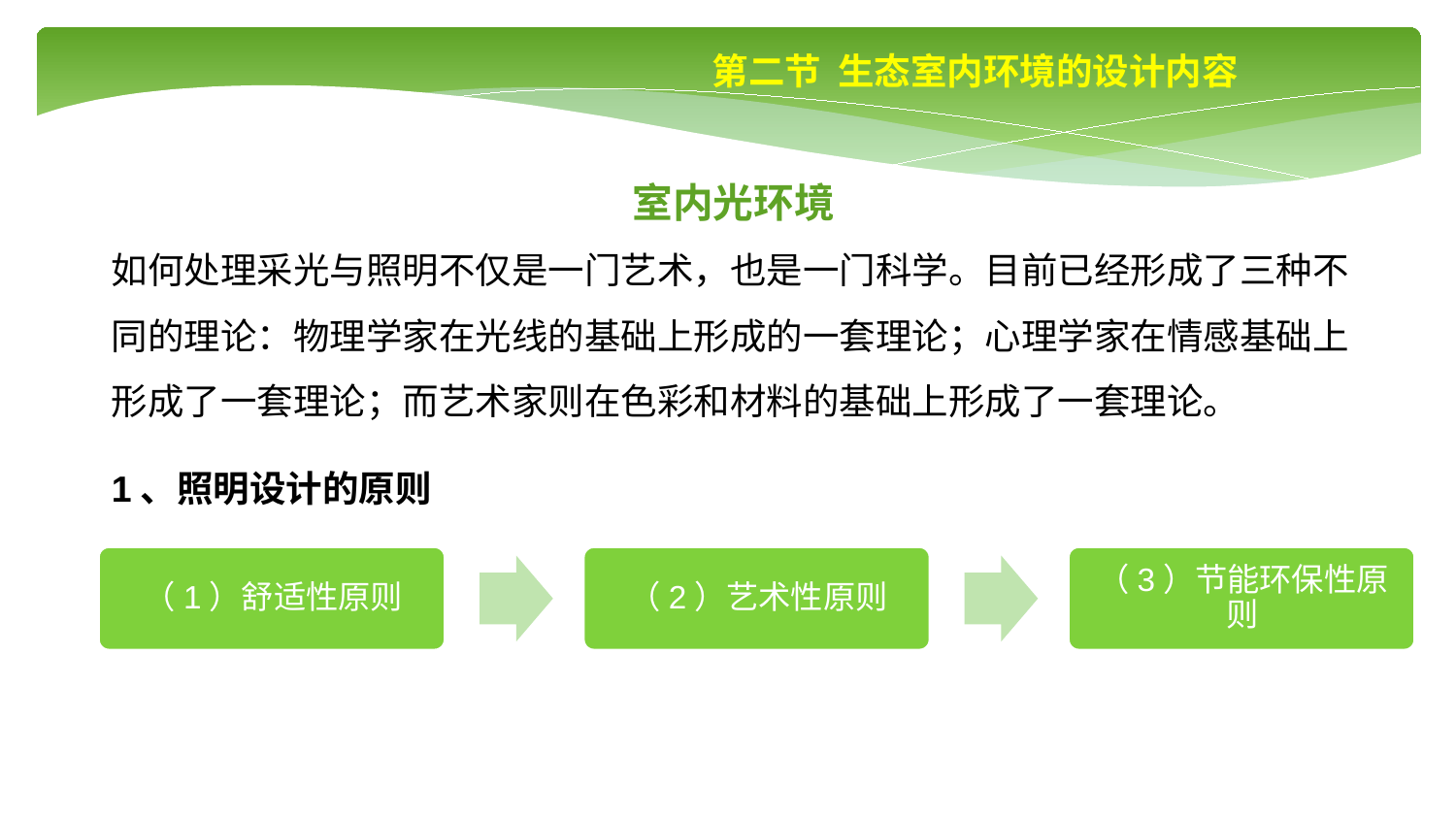

第二节  生态室内环境的设计内容
室内光环境
如何处理采光与照明不仅是一门艺术，也是一门科学。目前已经形成了三种不同的理论：物理学家在光线的基础上形成的一套理论；心理学家在情感基础上形成了一套理论；而艺术家则在色彩和材料的基础上形成了一套理论。

1、照明设计的原则
（1）舒适性原则

（2）艺术性原则

（3）节能环保性原则